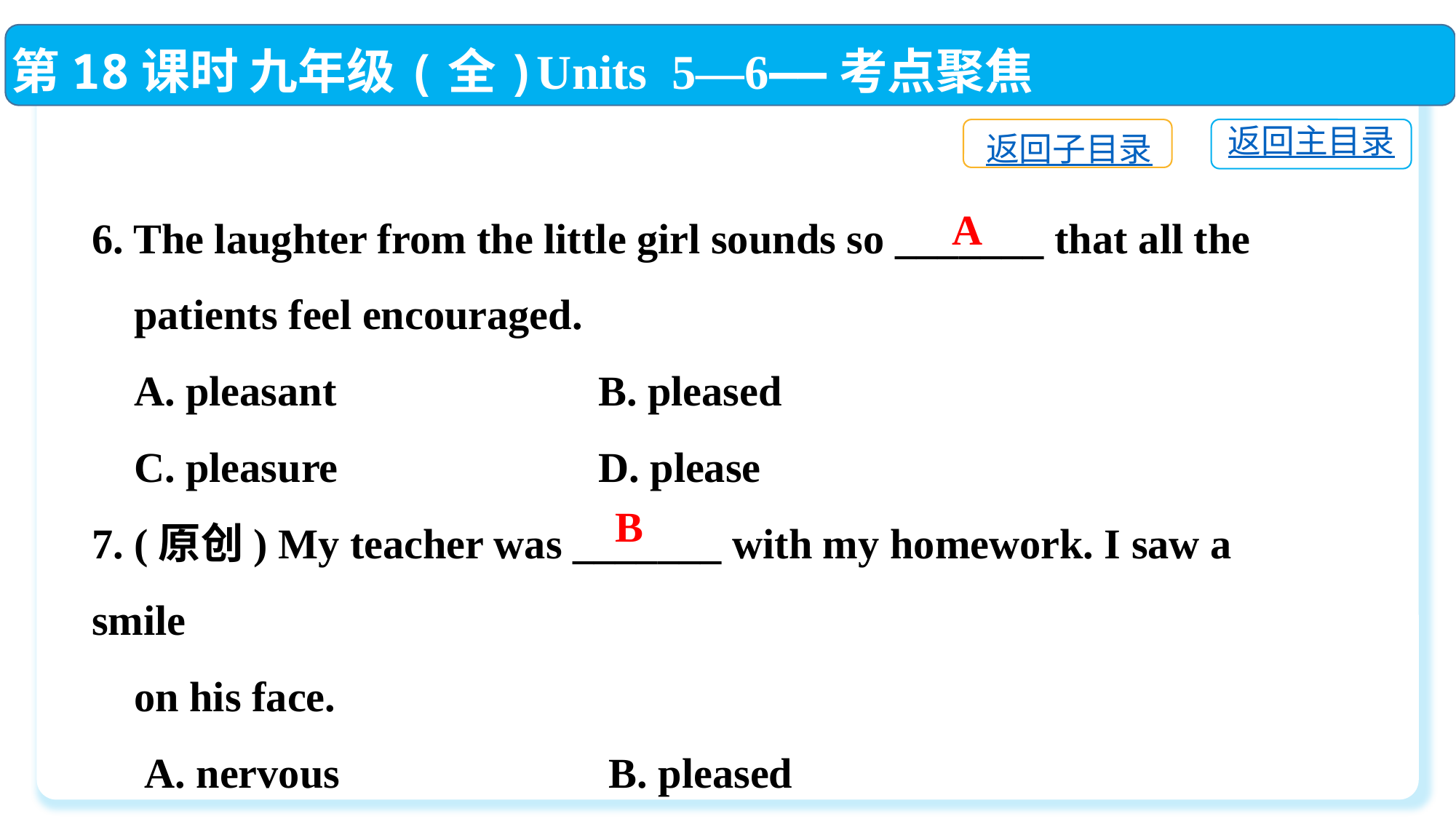

第18课时 九年级(全)Units  5—6——考点聚焦

返回主目录

返回子目录
6. The laughter from the little girl sounds so _______ that all the
    patients feel encouraged.
    A. pleasant	                 B. pleased
    C. pleasure	                 D. please
7. (原创) My teacher was _______ with my homework. I saw a smile
    on his face.
     A. nervous	                  B. pleased
     C. excited	                  D. regretful
A

B